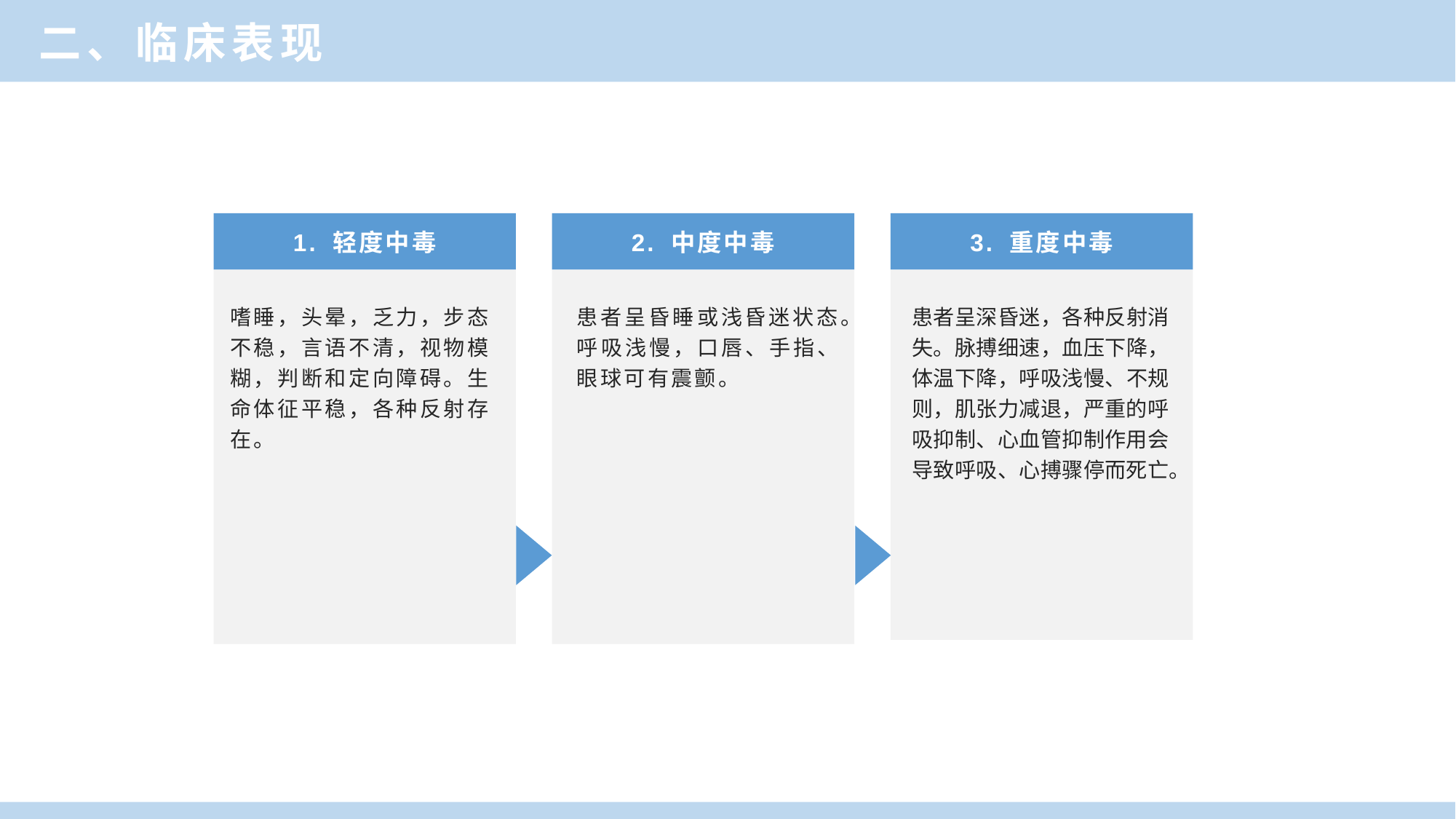

二、临床表现
1. 轻度中毒
2. 中度中毒
3. 重度中毒

嗜睡，头晕，乏力，步态不稳，言语不清，视物模糊，判断和定向障碍。生命体征平稳，各种反射存在。
患者呈昏睡或浅昏迷状态。呼吸浅慢，口唇、手指、眼球可有震颤。
患者呈深昏迷，各种反射消失。脉搏细速，血压下降，体温下降，呼吸浅慢、不规则，肌张力减退，严重的呼吸抑制、心血管抑制作用会导致呼吸、心搏骤停而死亡。